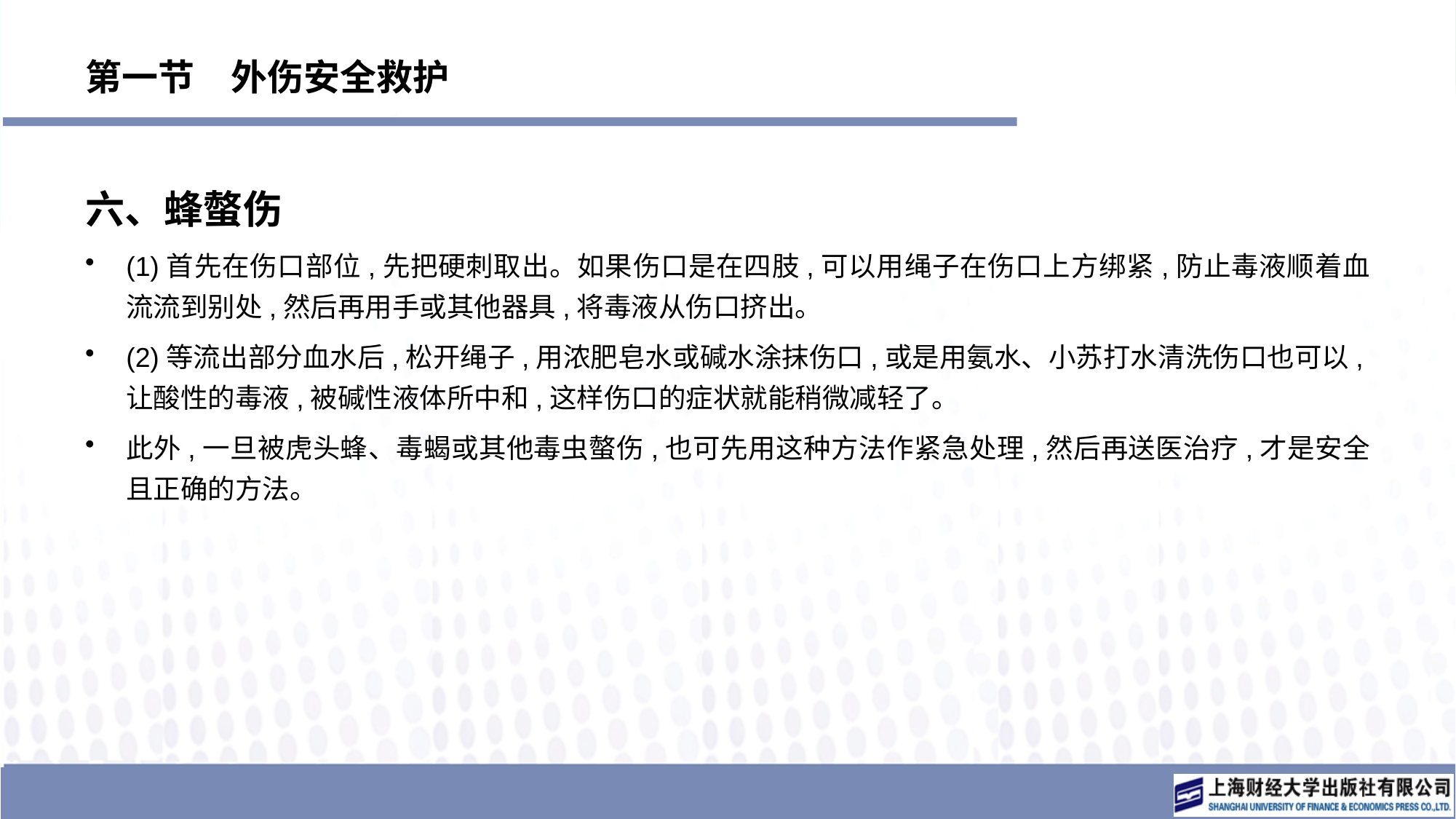

# 第一节　外伤安全救护
六、蜂螫伤
(1)首先在伤口部位,先把硬刺取出。如果伤口是在四肢,可以用绳子在伤口上方绑紧,防止毒液顺着血流流到别处,然后再用手或其他器具,将毒液从伤口挤出。
(2)等流出部分血水后,松开绳子,用浓肥皂水或碱水涂抹伤口,或是用氨水、小苏打水清洗伤口也可以,让酸性的毒液,被碱性液体所中和,这样伤口的症状就能稍微减轻了。
此外,一旦被虎头蜂、毒蝎或其他毒虫螫伤,也可先用这种方法作紧急处理,然后再送医治疗,才是安全且正确的方法。